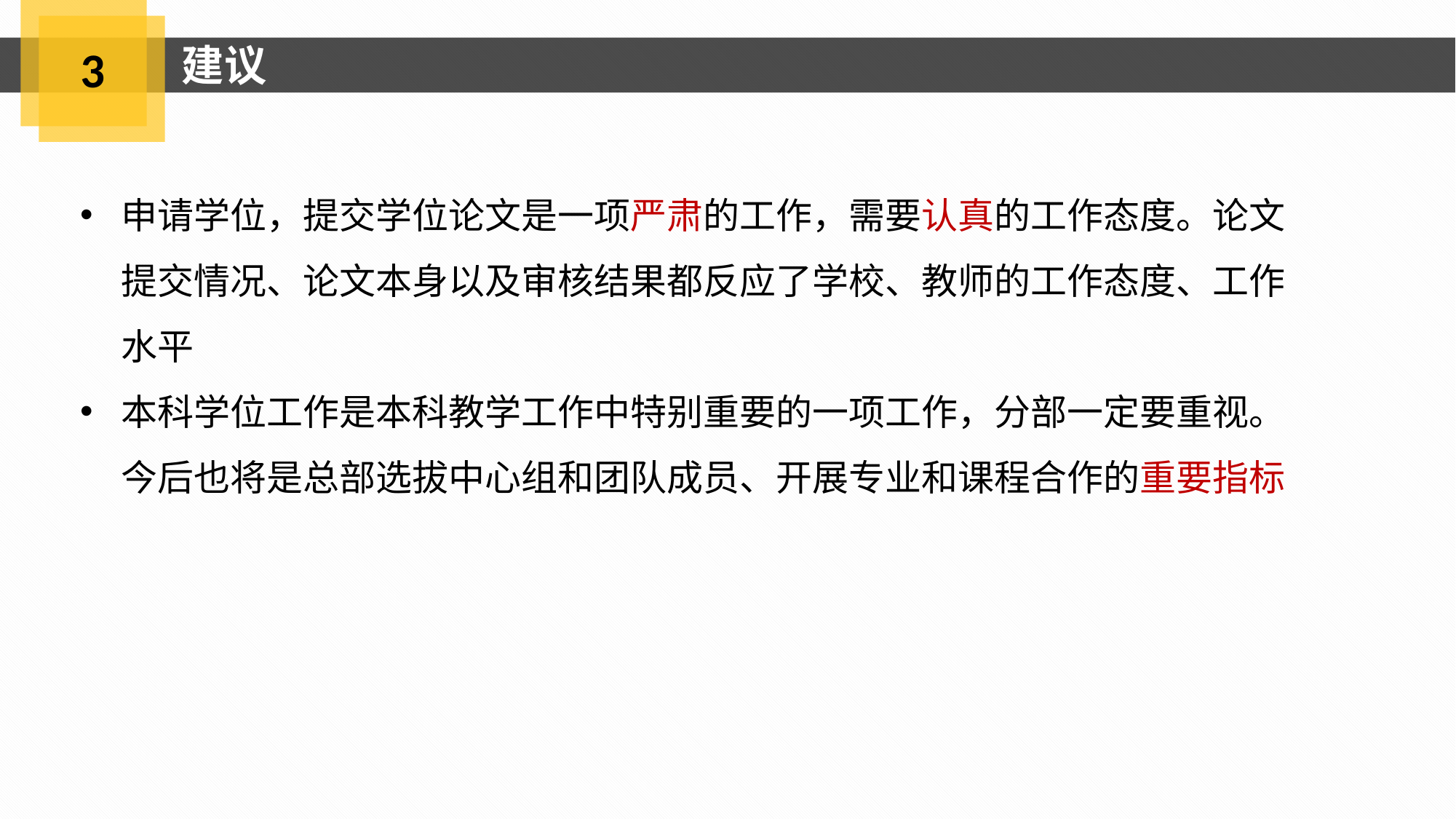

建议
3

申请学位，提交学位论文是一项严肃的工作，需要认真的工作态度。论文提交情况、论文本身以及审核结果都反应了学校、教师的工作态度、工作水平
本科学位工作是本科教学工作中特别重要的一项工作，分部一定要重视。今后也将是总部选拔中心组和团队成员、开展专业和课程合作的重要指标